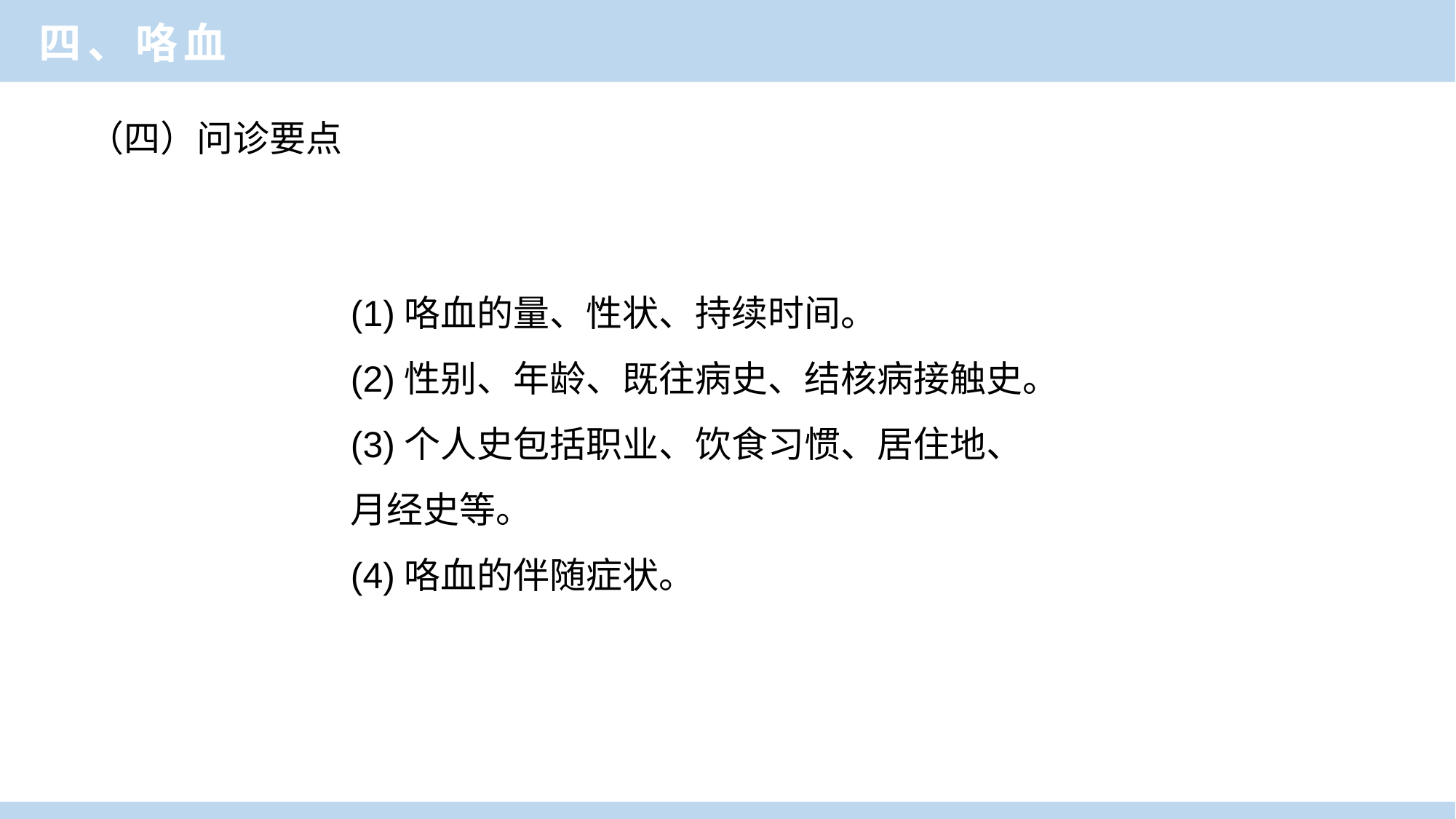

四、咯血
（四）问诊要点
(1)咯血的量、性状、持续时间。
(2)性别、年龄、既往病史、结核病接触史。
(3)个人史包括职业、饮食习惯、居住地、月经史等。
(4)咯血的伴随症状。